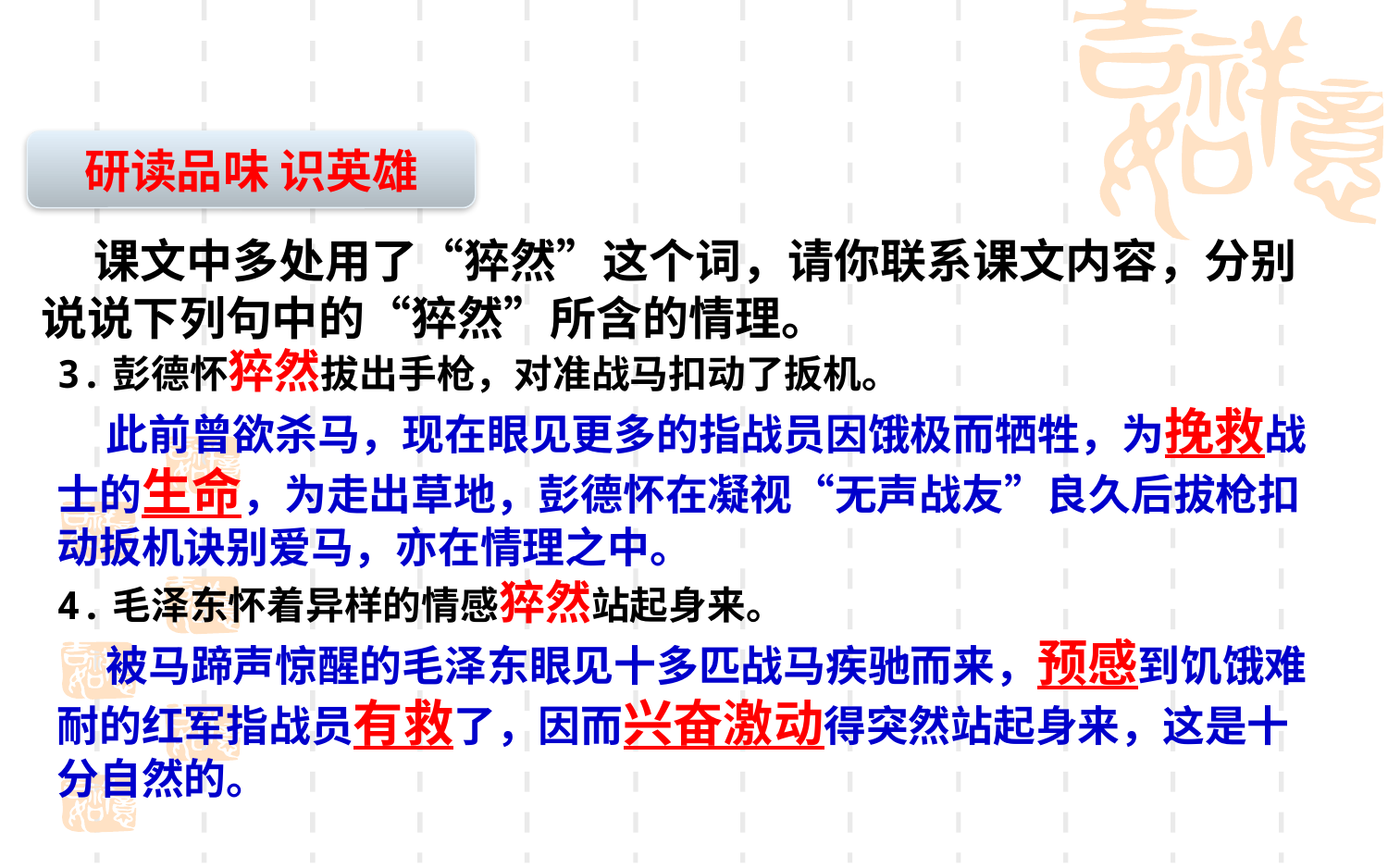

研读品味 识英雄
    课文中多处用了“猝然”这个词，请你联系课文内容，分别说说下列句中的“猝然”所含的情理。
3.彭德怀猝然拔出手枪，对准战马扣动了扳机。
    此前曾欲杀马，现在眼见更多的指战员因饿极而牺牲，为挽救战士的生命，为走出草地，彭德怀在凝视“无声战友”良久后拔枪扣动扳机诀别爱马，亦在情理之中。
4.毛泽东怀着异样的情感猝然站起身来。
    被马蹄声惊醒的毛泽东眼见十多匹战马疾驰而来，预感到饥饿难耐的红军指战员有救了，因而兴奋激动得突然站起身来，这是十分自然的。